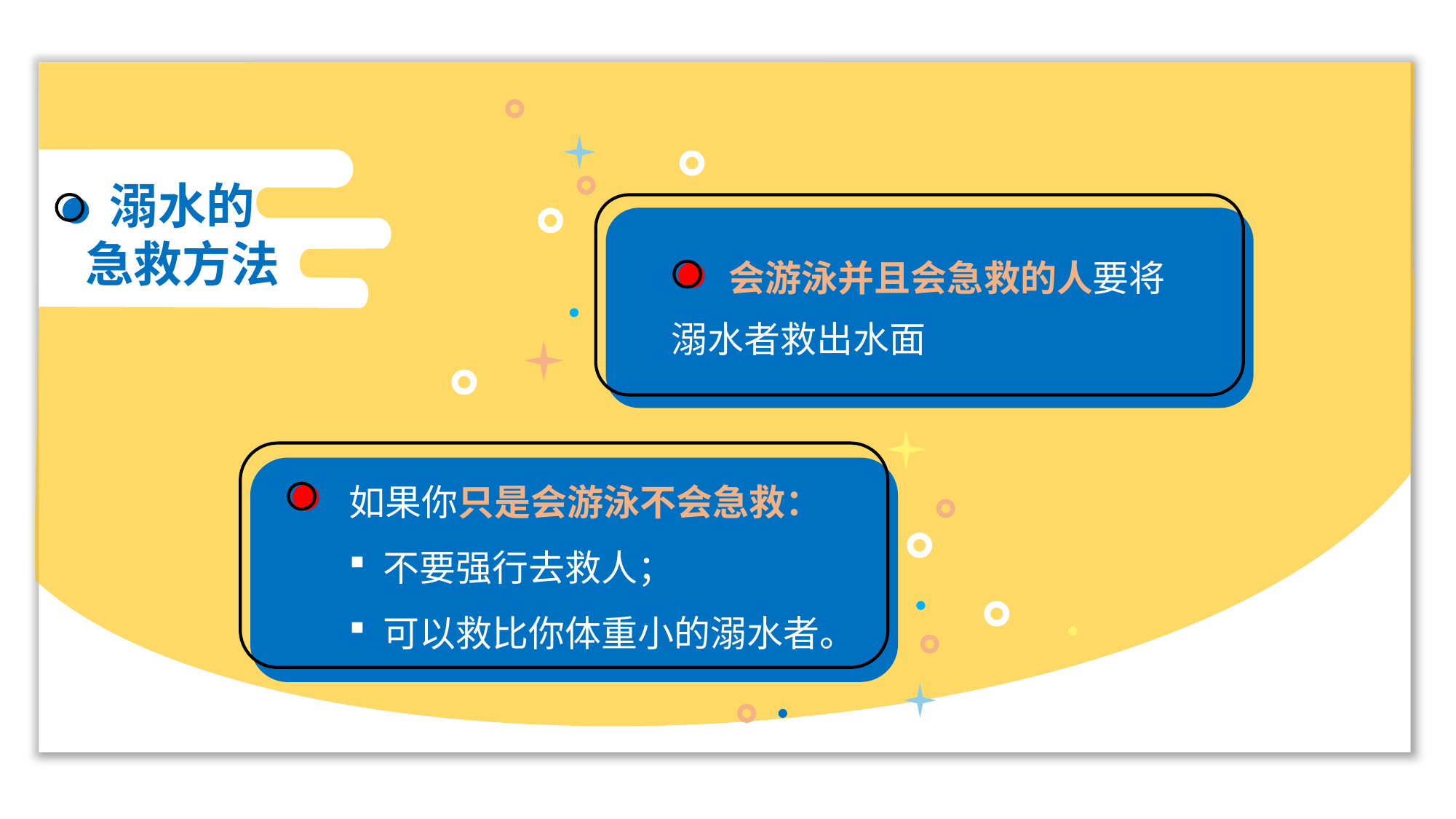

溺水的
急救方法

      会游泳并且会急救的人要将溺水者救出水面

如果你只是会游泳不会急救：
不要强行去救人；
可以救比你体重小的溺水者。